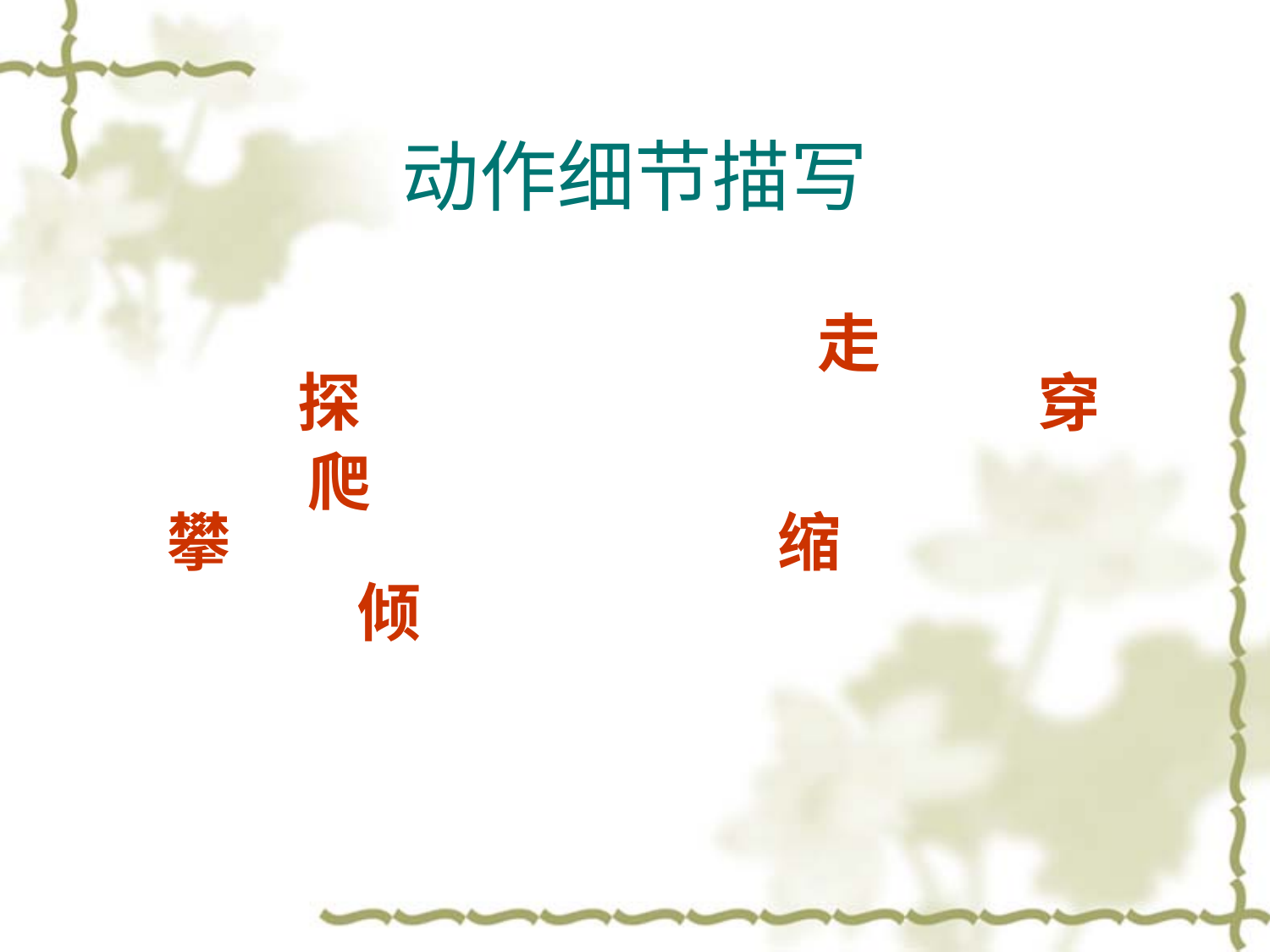

# 动作细节描写
走
探
穿
爬
攀
缩
倾